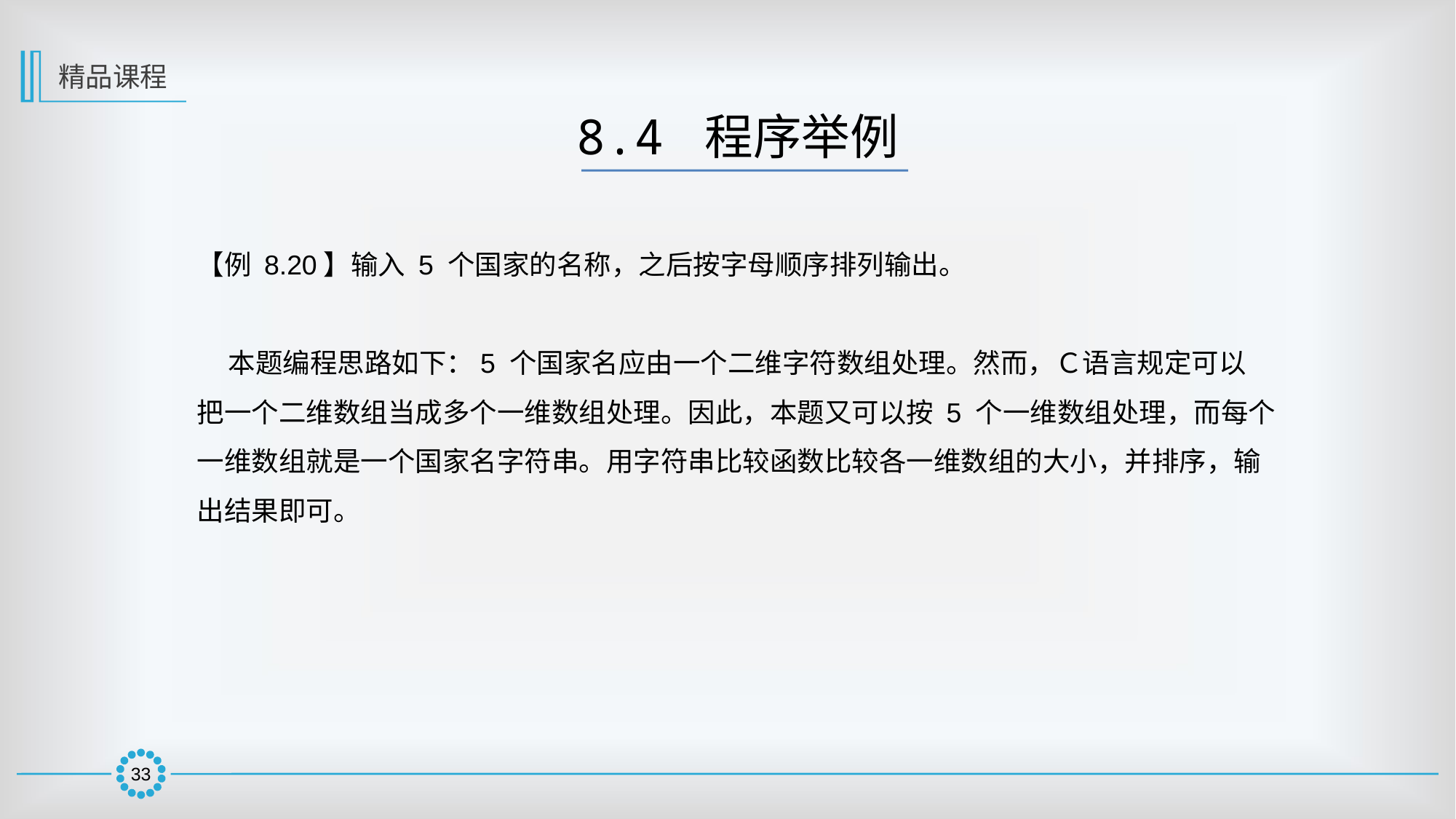

精品课程
8.4 程序举例

【例 8.20】输入 5 个国家的名称，之后按字母顺序排列输出。

    本题编程思路如下：5 个国家名应由一个二维字符数组处理。然而，Ｃ语言规定可以
把一个二维数组当成多个一维数组处理。因此，本题又可以按 5 个一维数组处理，而每个
一维数组就是一个国家名字符串。用字符串比较函数比较各一维数组的大小，并排序，输
出结果即可。

33